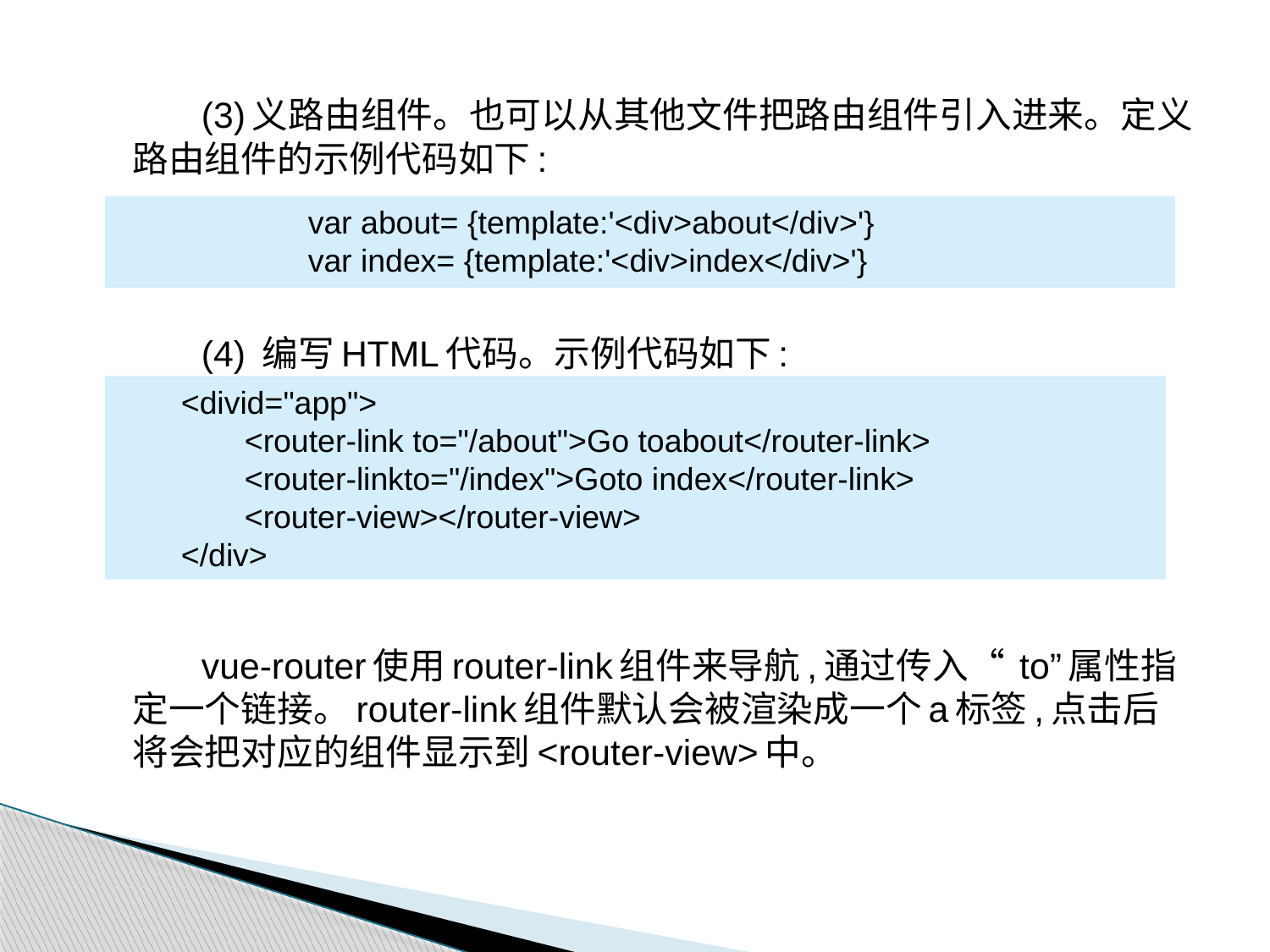

(3)义路由组件。也可以从其他文件把路由组件引入进来。定义路由组件的示例代码如下:

(4) 编写HTML代码。示例代码如下:

vue-router使用router-link组件来导航,通过传入“ to”属性指定一个链接。router-link组件默认会被渲染成一个a标签,点击后将会把对应的组件显示到<router-view>中。
var about= {template:'<div>about</div>'}
var index= {template:'<div>index</div>'}
<divid="app">
<router-link to="/about">Go toabout</router-link>
<router-linkto="/index">Goto index</router-link>
<router-view></router-view>
</div>